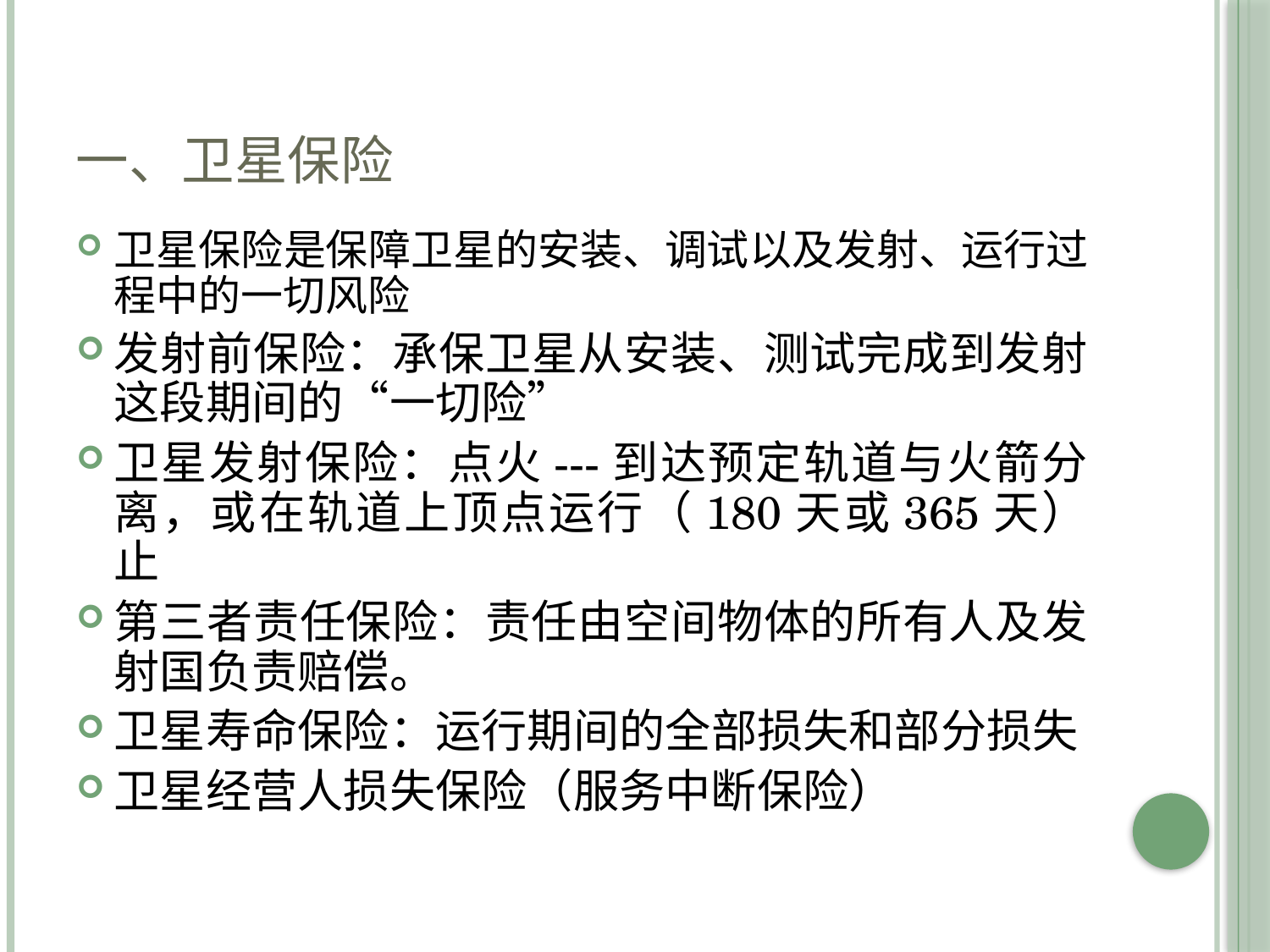

# 一、卫星保险
卫星保险是保障卫星的安装、调试以及发射、运行过程中的一切风险
发射前保险：承保卫星从安装、测试完成到发射这段期间的“一切险”
卫星发射保险：点火---到达预定轨道与火箭分离，或在轨道上顶点运行（180天或365天）止
第三者责任保险：责任由空间物体的所有人及发射国负责赔偿。
卫星寿命保险：运行期间的全部损失和部分损失
卫星经营人损失保险（服务中断保险）